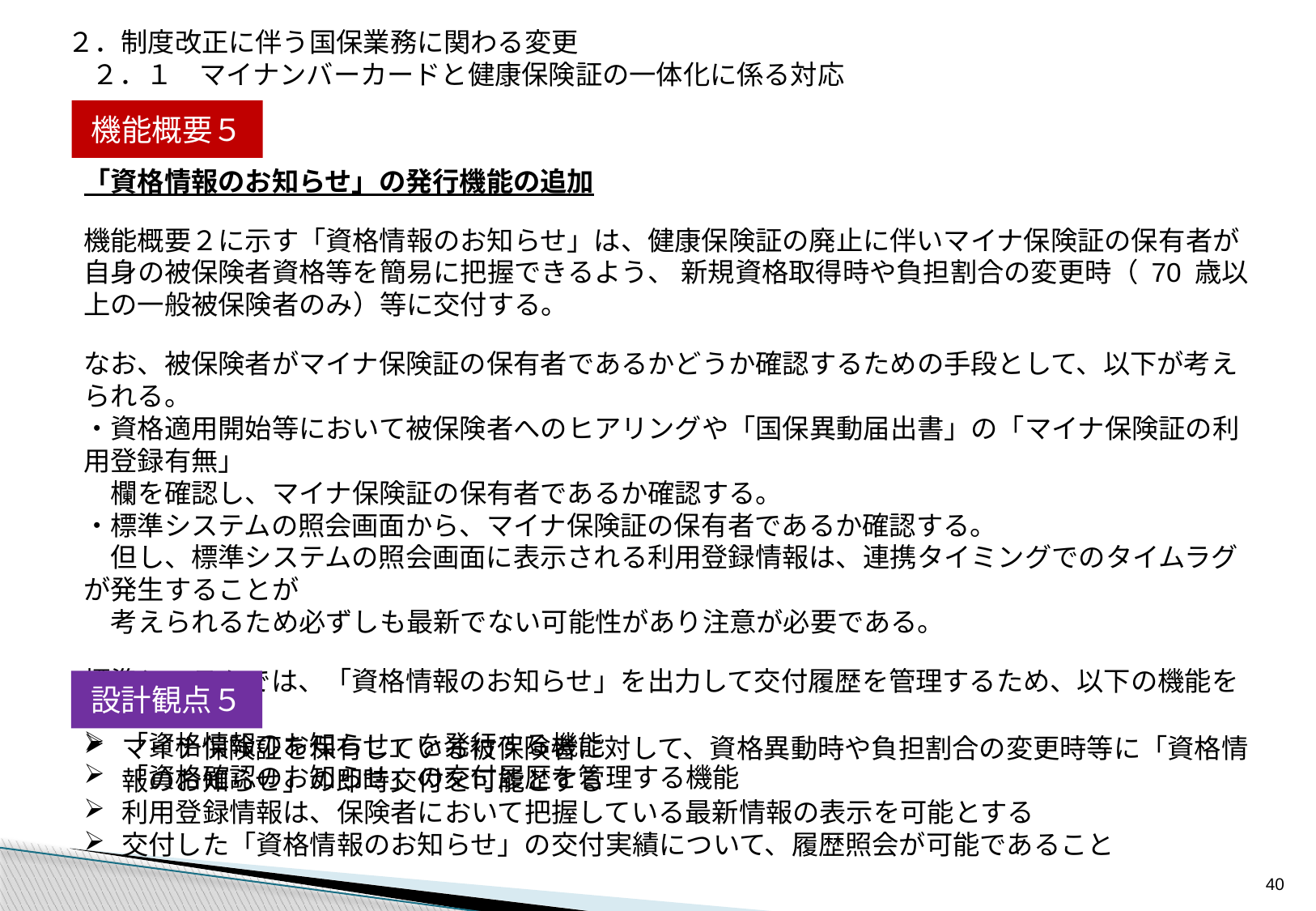

２．制度改正に伴う国保業務に関わる変更
２．１　マイナンバーカードと健康保険証の一体化に係る対応
機能概要５
「資格情報のお知らせ」の発行機能の追加

機能概要２に示す「資格情報のお知らせ」は、健康保険証の廃止に伴いマイナ保険証の保有者が自身の被保険者資格等を簡易に把握できるよう、 新規資格取得時や負担割合の変更時（ 70 歳以上の一般被保険者のみ）等に交付する。

なお、被保険者がマイナ保険証の保有者であるかどうか確認するための手段として、以下が考えられる。
・資格適用開始等において被保険者へのヒアリングや「国保異動届出書」の「マイナ保険証の利用登録有無」
　欄を確認し、マイナ保険証の保有者であるか確認する。
・標準システムの照会画面から、マイナ保険証の保有者であるか確認する。
　但し、標準システムの照会画面に表示される利用登録情報は、連携タイミングでのタイムラグが発生することが
　考えられるため必ずしも最新でない可能性があり注意が必要である。

標準システムでは、「資格情報のお知らせ」を出力して交付履歴を管理するため、以下の機能を実装する。
「資格情報のお知らせ」を発行する機能
「資格確認のお知らせ」の交付履歴を管理する機能
設計観点５
マイナ保険証を保有している被保険者に対して、資格異動時や負担割合の変更時等に「資格情報のお知らせ」の即時交付を可能とする
利用登録情報は、保険者において把握している最新情報の表示を可能とする
交付した「資格情報のお知らせ」の交付実績について、履歴照会が可能であること
40